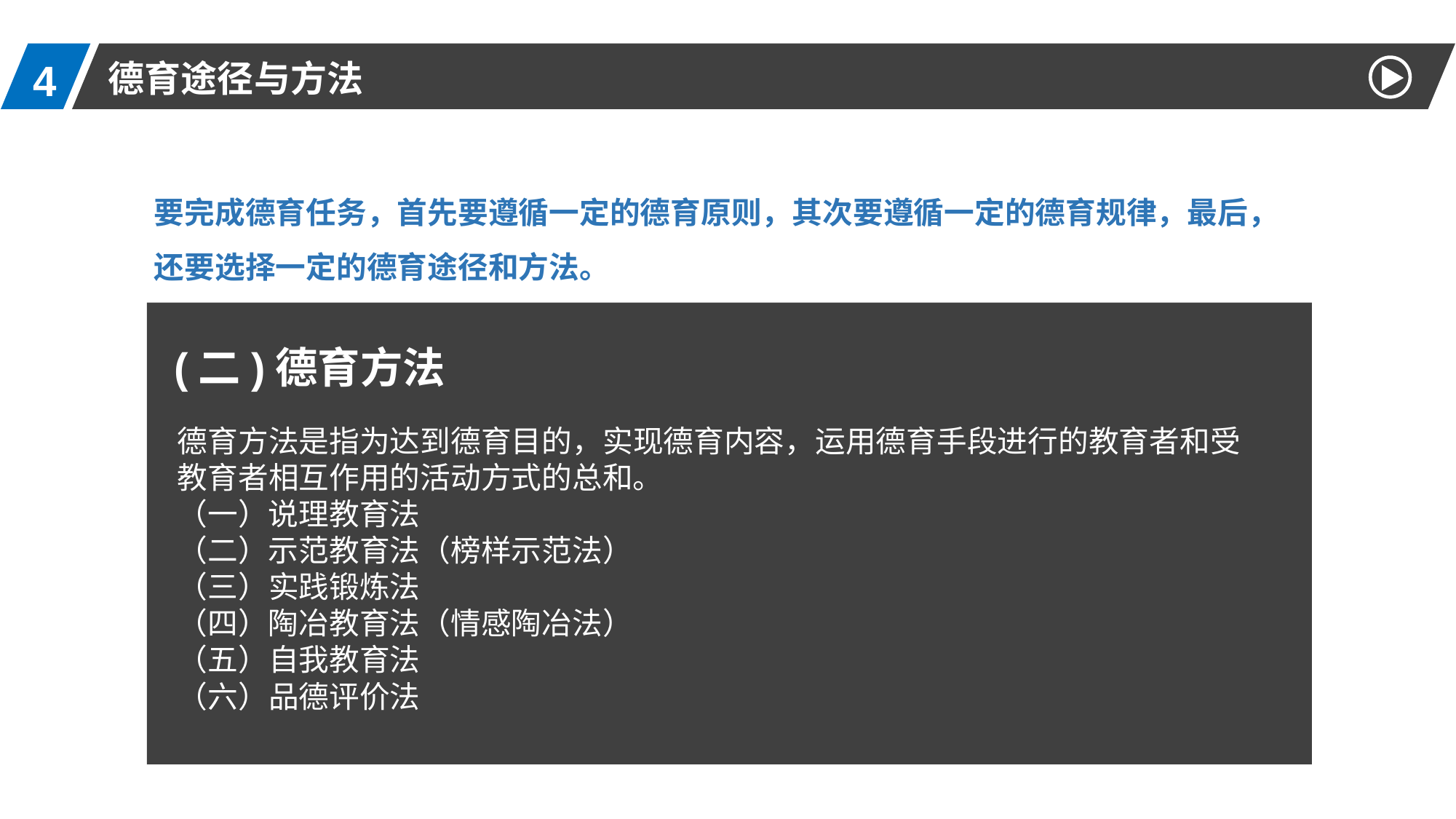

4
德育途径与方法

要完成德育任务，首先要遵循一定的德育原则，其次要遵循一定的德育规律，最后，还要选择一定的德育途径和方法。

(二)德育方法
德育方法是指为达到德育目的，实现德育内容，运用德育手段进行的教育者和受教育者相互作用的活动方式的总和。
（一）说理教育法
（二）示范教育法（榜样示范法）
（三）实践锻炼法
（四）陶冶教育法（情感陶冶法）
（五）自我教育法
（六）品德评价法